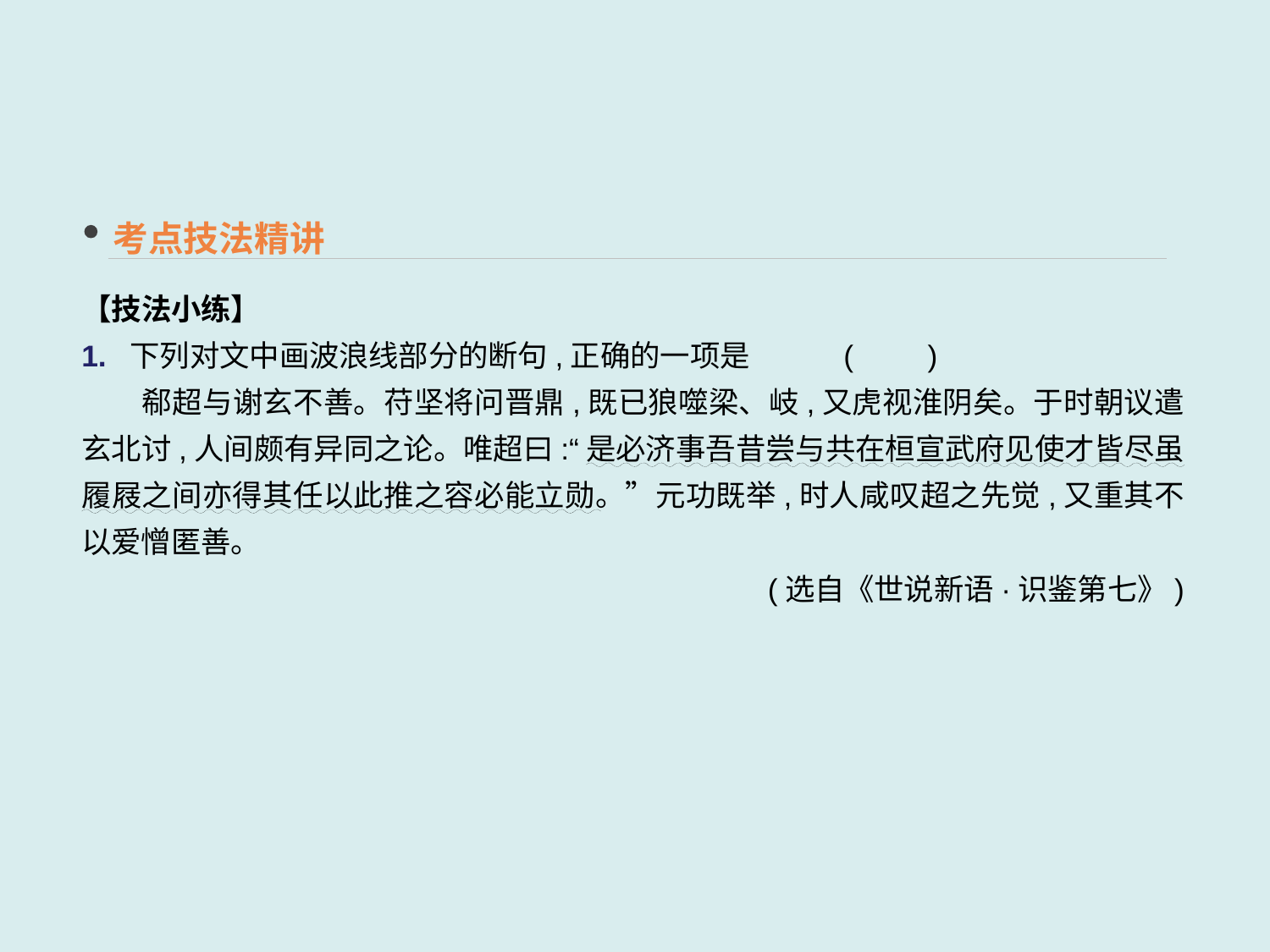

考点技法精讲

【技法小练】
1.  下列对文中画波浪线部分的断句,正确的一项是	(　　)
　　郗超与谢玄不善。苻坚将问晋鼎,既已狼噬梁、岐,又虎视淮阴矣。于时朝议遣玄北讨,人间颇有异同之论。唯超曰:“是必济事吾昔尝与共在桓宣武府见使才皆尽虽履屐之间亦得其任以此推之容必能立勋。”元功既举,时人咸叹超之先觉,又重其不以爱憎匿善。
(选自《世说新语·识鉴第七》)